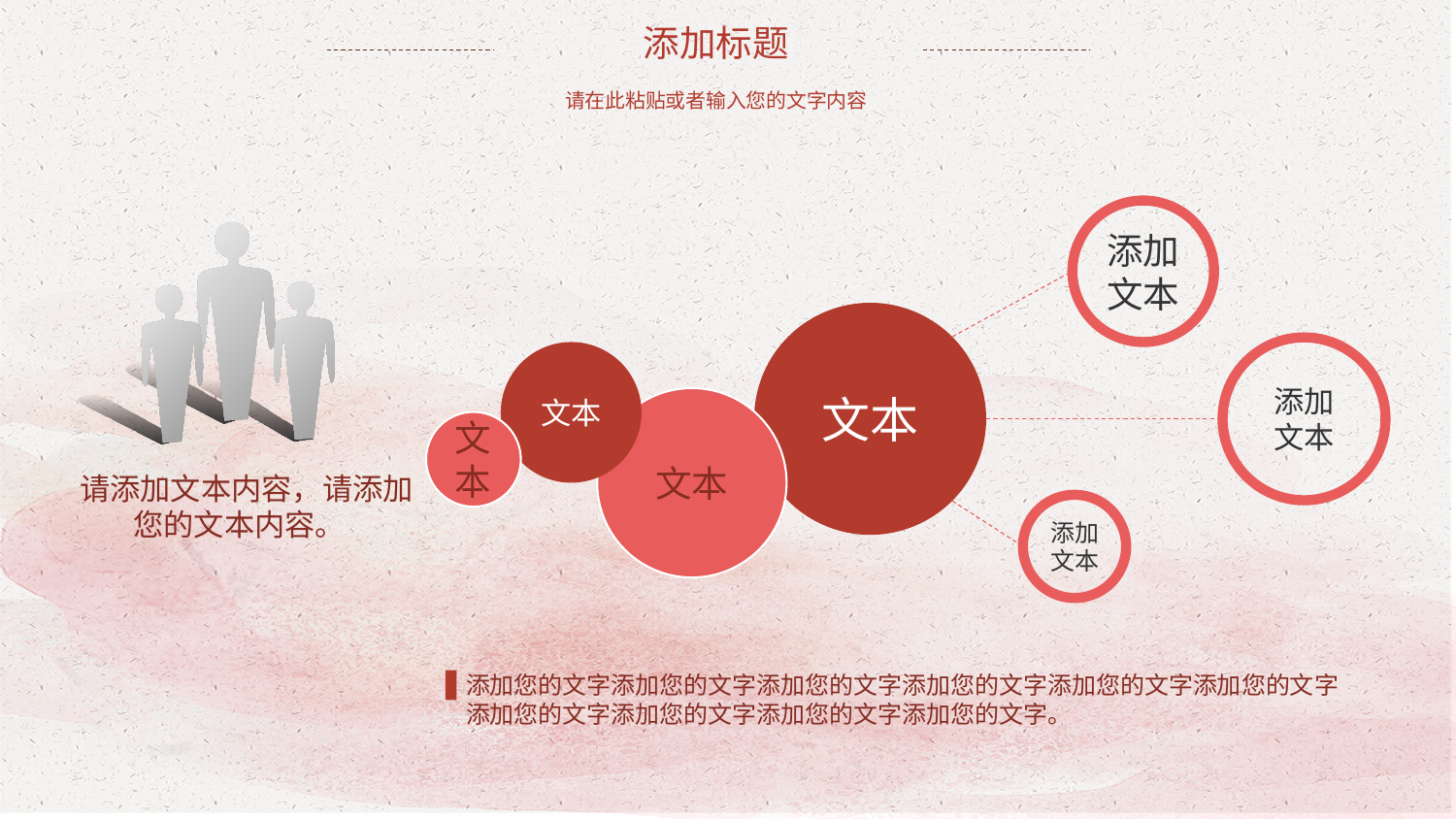

添加标题
请在此粘贴或者输入您的文字内容
添加
文本

文本
添加
文本
文本
文本
文本
 请添加文本内容，请添加您的文本内容。
添加
文本
添加您的文字添加您的文字添加您的文字添加您的文字添加您的文字添加您的文字添加您的文字添加您的文字添加您的文字添加您的文字。